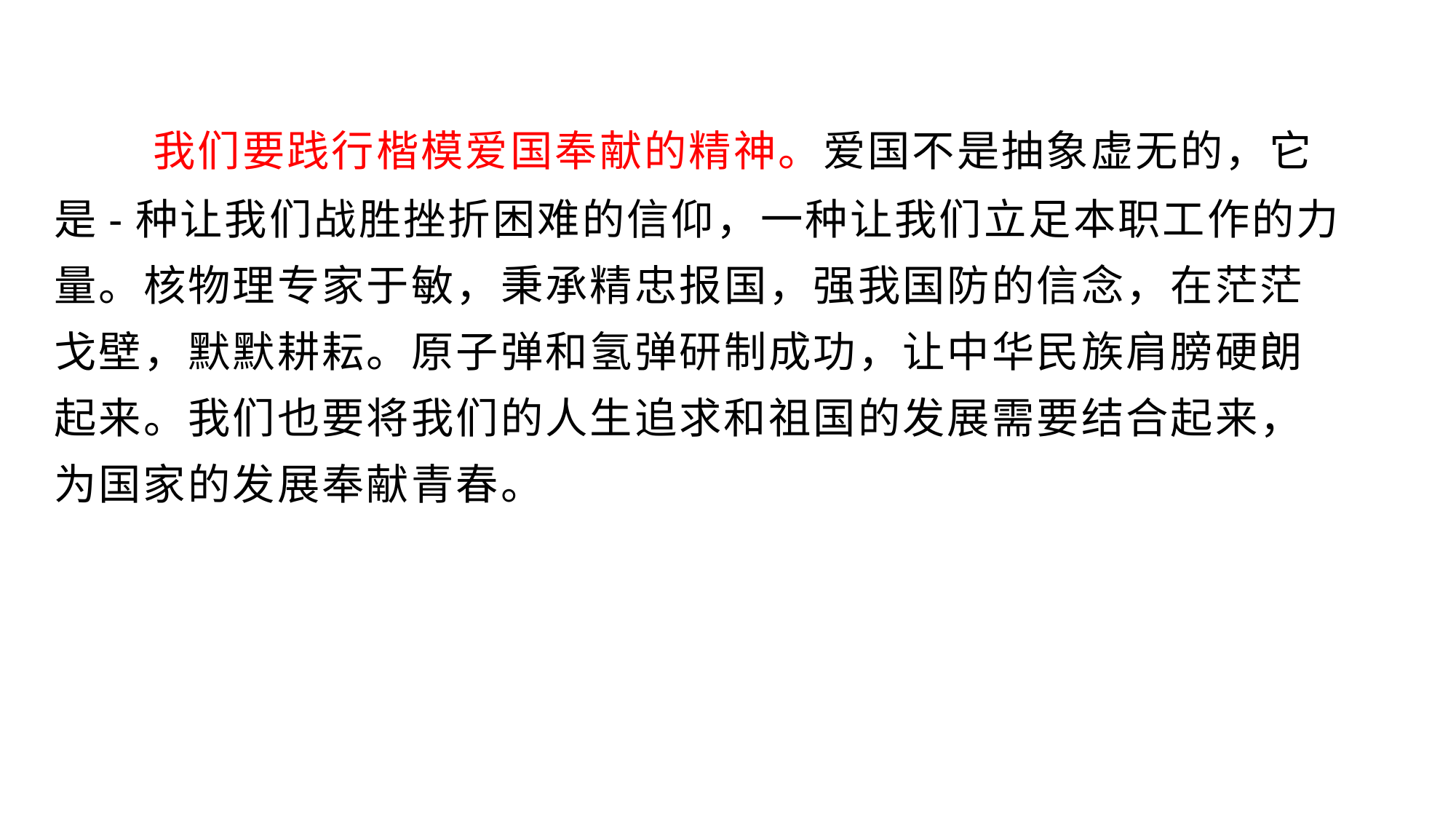

我们要践行楷模爱国奉献的精神。爱国不是抽象虚无的，它是-种让我们战胜挫折困难的信仰，一种让我们立足本职工作的力量。核物理专家于敏，秉承精忠报国，强我国防的信念，在茫茫戈壁，默默耕耘。原子弹和氢弹研制成功，让中华民族肩膀硬朗起来。我们也要将我们的人生追求和祖国的发展需要结合起来，为国家的发展奉献青春。